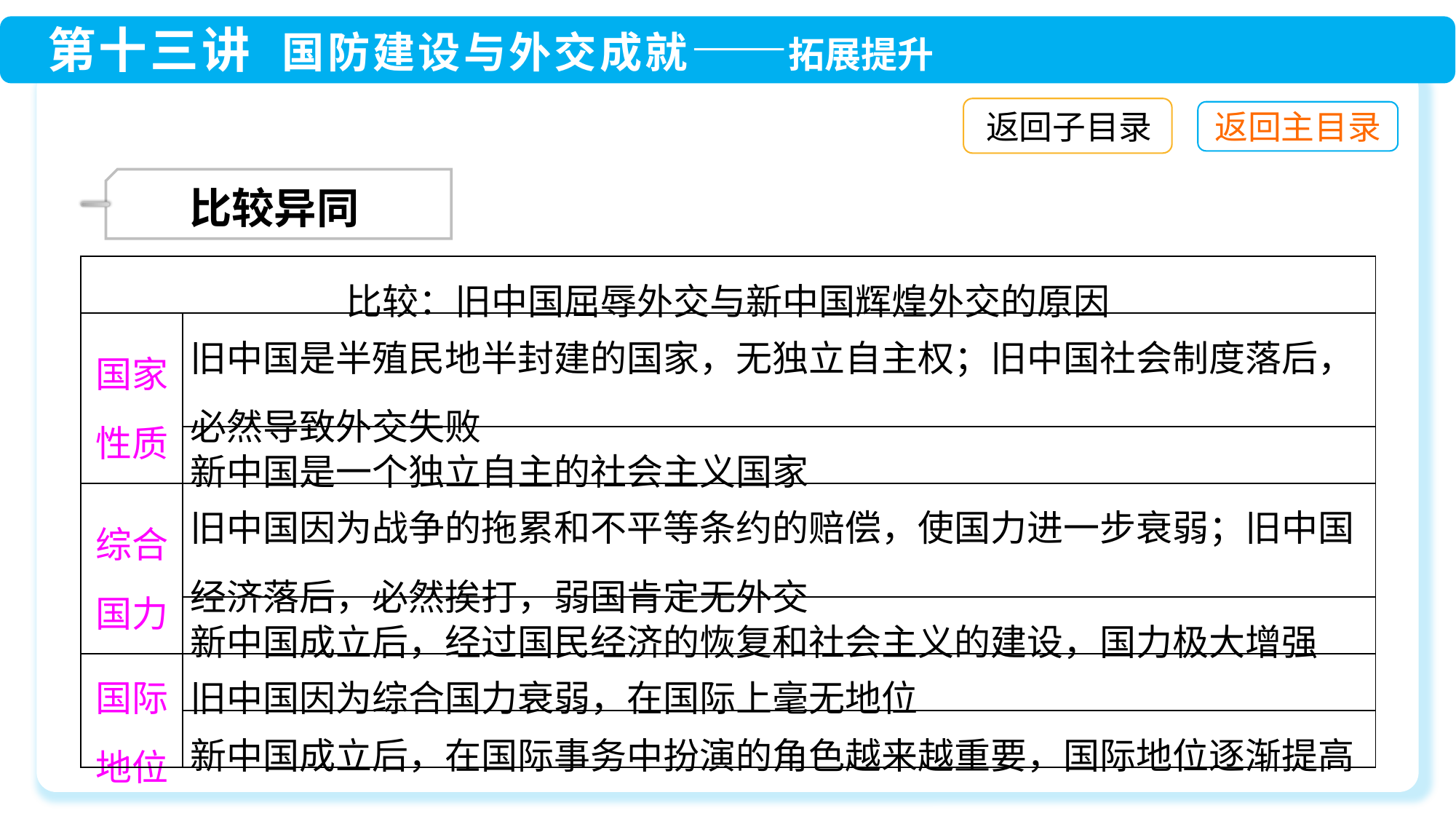

返回子目录
 比较异同

| 比较：旧中国屈辱外交与新中国辉煌外交的原因 |  |
| --- | --- |
| 国家 性质 | 旧中国是半殖民地半封建的国家，无独立自主权；旧中国社会制度落后，必然导致外交失败 |
|  | 新中国是一个独立自主的社会主义国家 |
| 综合 国力 | 旧中国因为战争的拖累和不平等条约的赔偿，使国力进一步衰弱；旧中国经济落后，必然挨打，弱国肯定无外交 |
|  | 新中国成立后，经过国民经济的恢复和社会主义的建设，国力极大增强 |
| 国际 地位 | 旧中国因为综合国力衰弱，在国际上毫无地位 |
|  | 新中国成立后，在国际事务中扮演的角色越来越重要，国际地位逐渐提高 |